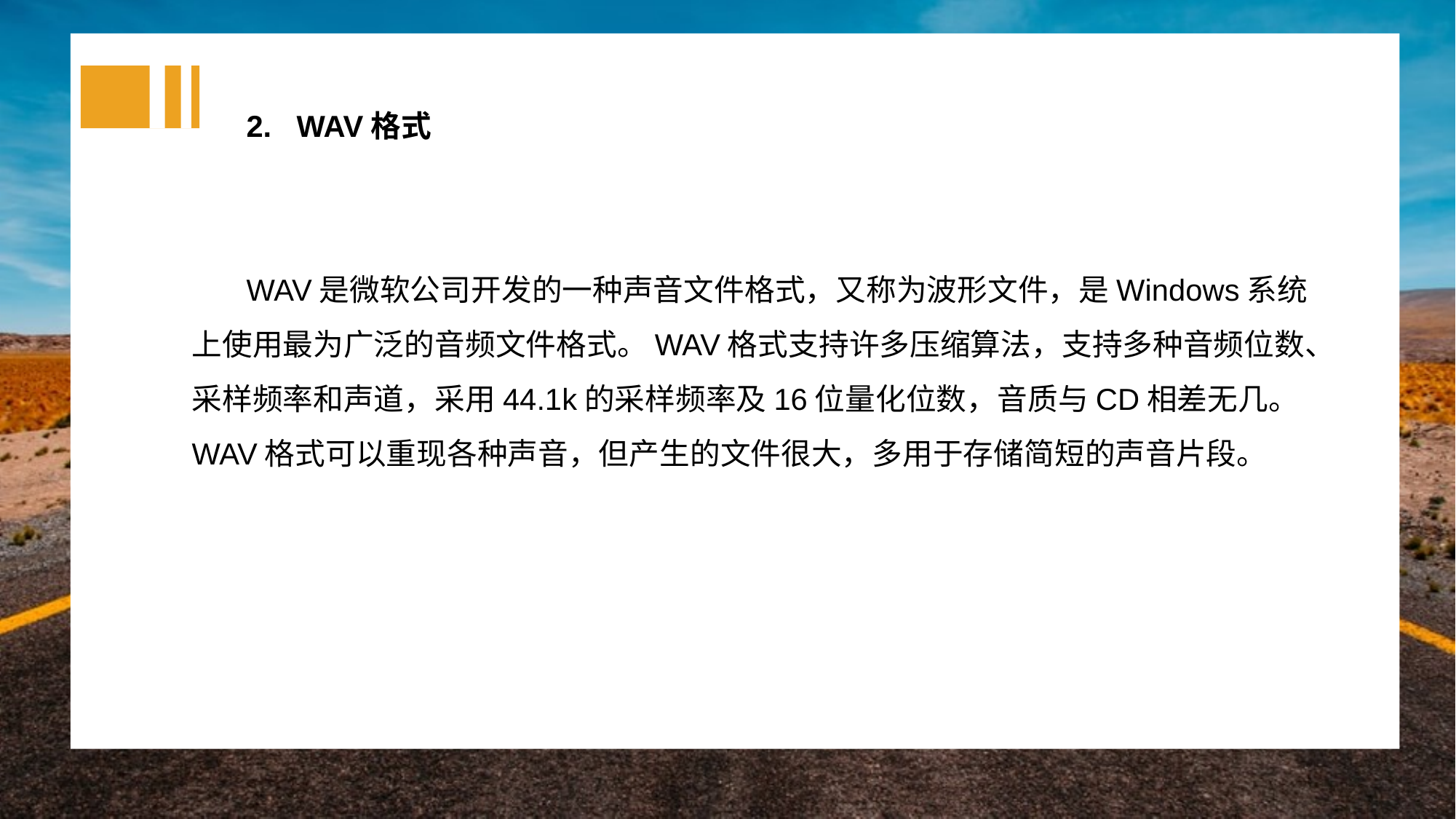

2.   WAV格式

WAV是微软公司开发的一种声音文件格式，又称为波形文件，是Windows系统上使用最为广泛的音频文件格式。WAV格式支持许多压缩算法，支持多种音频位数、采样频率和声道，采用44.1k的采样频率及16位量化位数，音质与CD相差无几。WAV格式可以重现各种声音，但产生的文件很大，多用于存储简短的声音片段。